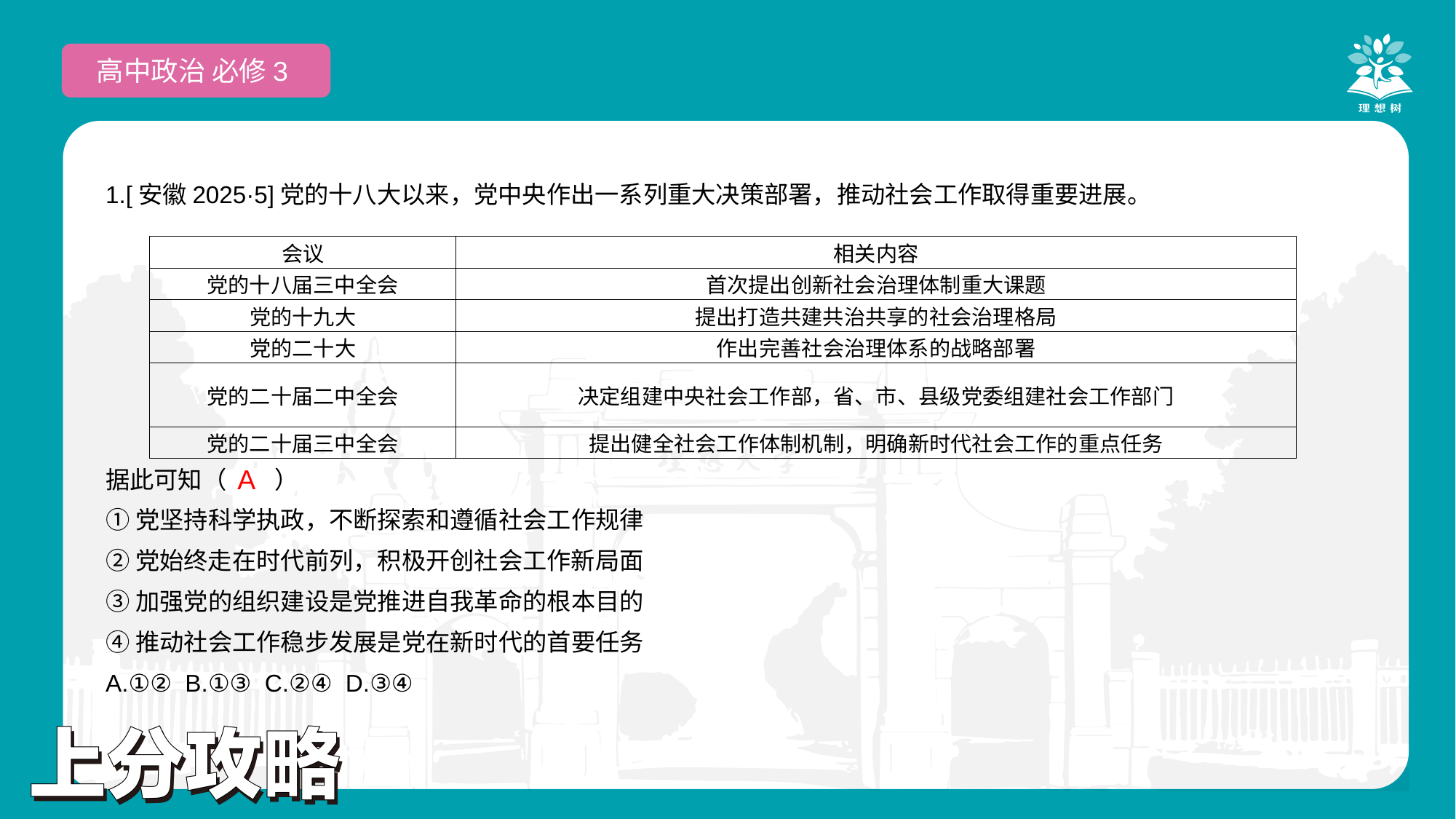

高中政治 必修3
1.[安徽2025·5]党的十八大以来，党中央作出一系列重大决策部署，推动社会工作取得重要进展。

据此可知（　　）
①党坚持科学执政，不断探索和遵循社会工作规律
②党始终走在时代前列，积极开创社会工作新局面
③加强党的组织建设是党推进自我革命的根本目的
④推动社会工作稳步发展是党在新时代的首要任务
A.①②  B.①③  C.②④  D.③④
| 会议 | 相关内容 |
| --- | --- |
| 党的十八届三中全会 | 首次提出创新社会治理体制重大课题 |
| 党的十九大 | 提出打造共建共治共享的社会治理格局 |
| 党的二十大 | 作出完善社会治理体系的战略部署 |
| 党的二十届二中全会 | 决定组建中央社会工作部，省、市、县级党委组建社会工作部门 |
| 党的二十届三中全会 | 提出健全社会工作体制机制，明确新时代社会工作的重点任务 |
 A